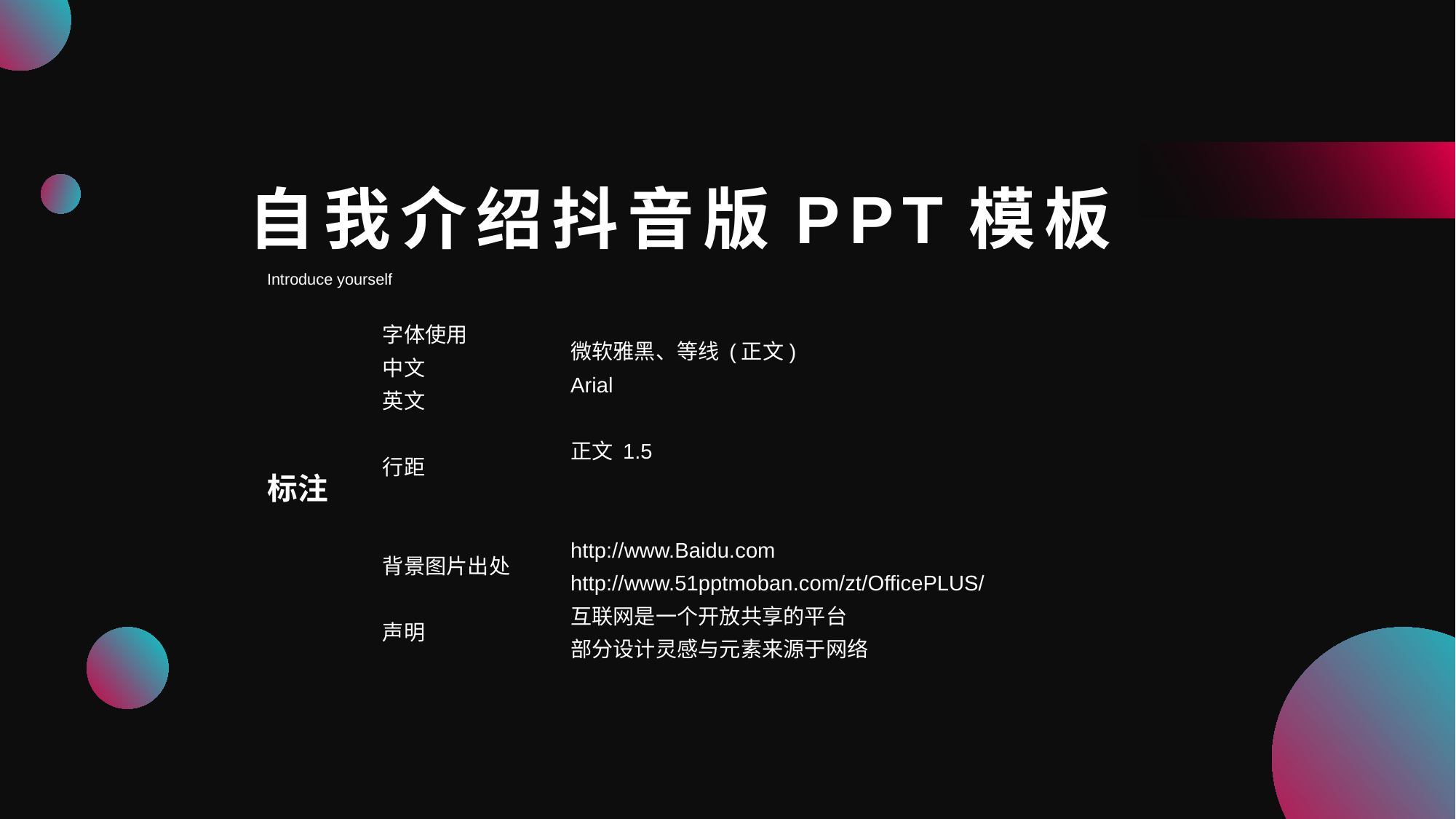

自我介绍抖音版PPT模板

Introduce yourself

微软雅黑、等线 (正文)
Arial

正文 1.5

http://www.Baidu.com
http://www.51pptmoban.com/zt/OfficePLUS/
互联网是一个开放共享的平台
部分设计灵感与元素来源于网络
字体使用
中文
英文

行距

背景图片出处

声明
标注